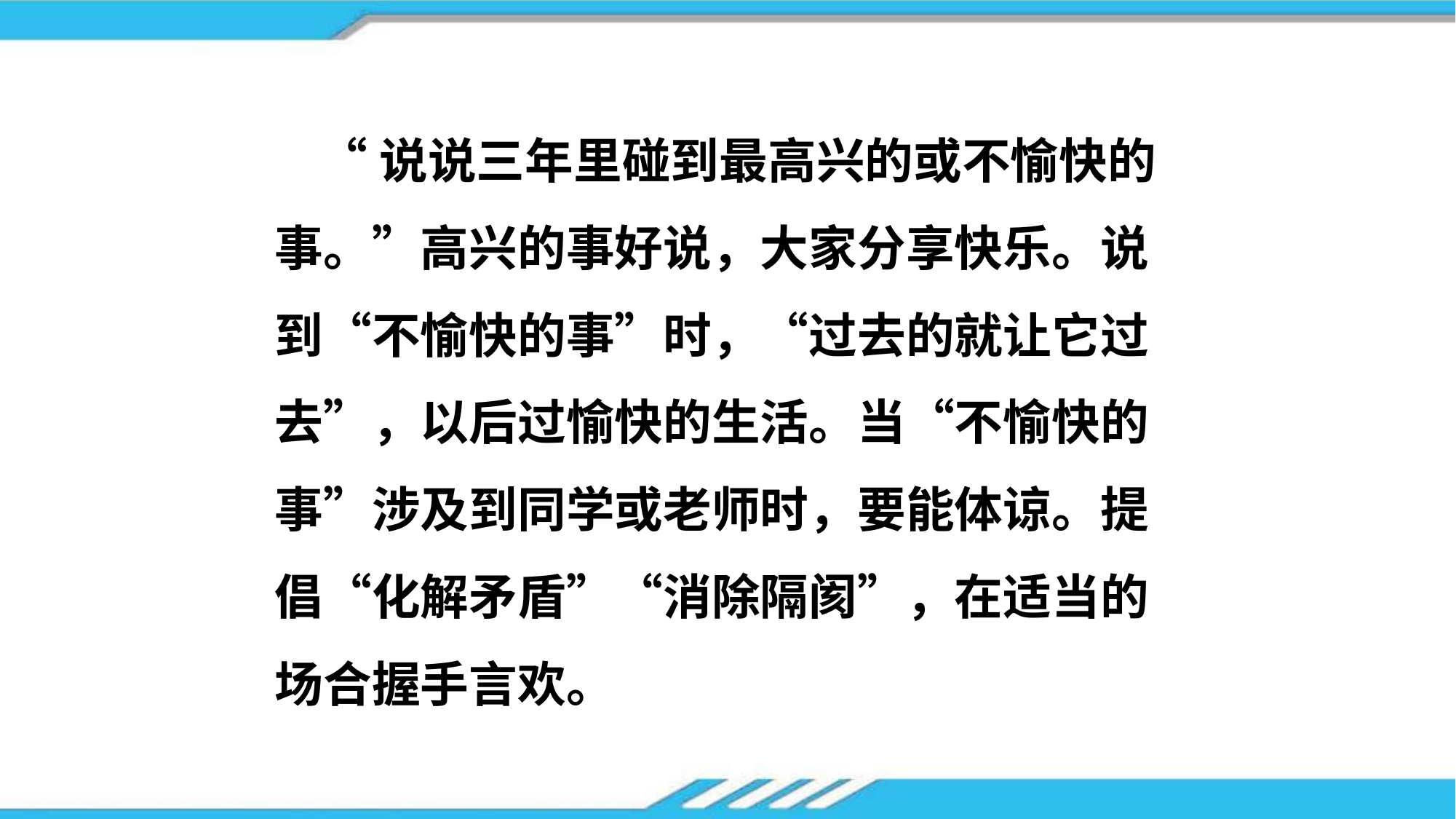

“说说三年里碰到最高兴的或不愉快的事。”高兴的事好说，大家分享快乐。说到“不愉快的事”时，“过去的就让它过去”，以后过愉快的生活。当“不愉快的事”涉及到同学或老师时，要能体谅。提倡“化解矛盾”“消除隔阂”，在适当的场合握手言欢。